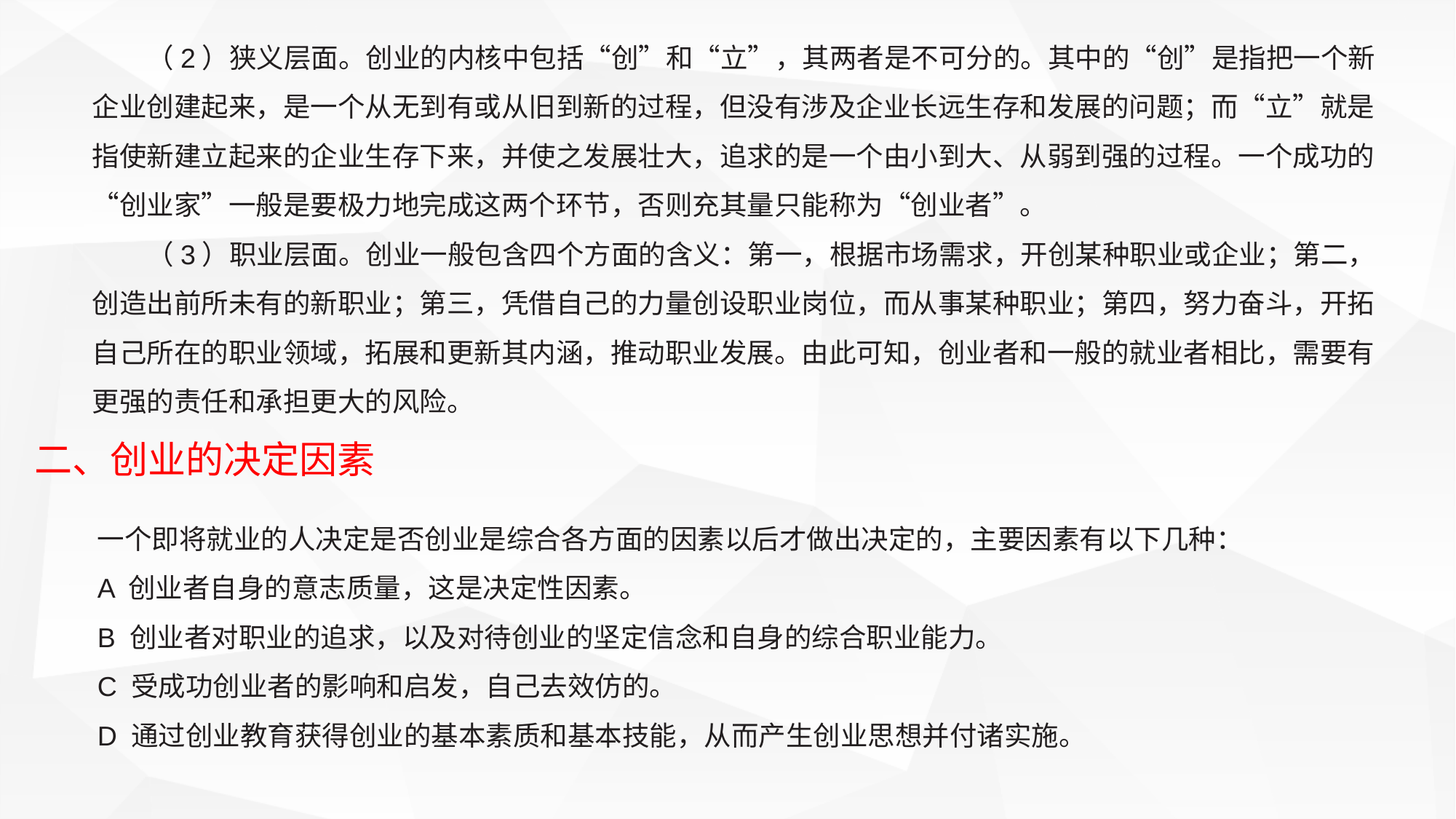

（2）狭义层面。创业的内核中包括“创”和“立”，其两者是不可分的。其中的“创”是指把一个新企业创建起来，是一个从无到有或从旧到新的过程，但没有涉及企业长远生存和发展的问题；而“立”就是指使新建立起来的企业生存下来，并使之发展壮大，追求的是一个由小到大、从弱到强的过程。一个成功的“创业家”一般是要极力地完成这两个环节，否则充其量只能称为“创业者”。
（3）职业层面。创业一般包含四个方面的含义：第一，根据市场需求，开创某种职业或企业；第二，创造出前所未有的新职业；第三，凭借自己的力量创设职业岗位，而从事某种职业；第四，努力奋斗，开拓自己所在的职业领域，拓展和更新其内涵，推动职业发展。由此可知，创业者和一般的就业者相比，需要有更强的责任和承担更大的风险。
二、创业的决定因素
一个即将就业的人决定是否创业是综合各方面的因素以后才做出决定的，主要因素有以下几种：
A 创业者自身的意志质量，这是决定性因素。
B 创业者对职业的追求，以及对待创业的坚定信念和自身的综合职业能力。
C 受成功创业者的影响和启发，自己去效仿的。
D 通过创业教育获得创业的基本素质和基本技能，从而产生创业思想并付诸实施。